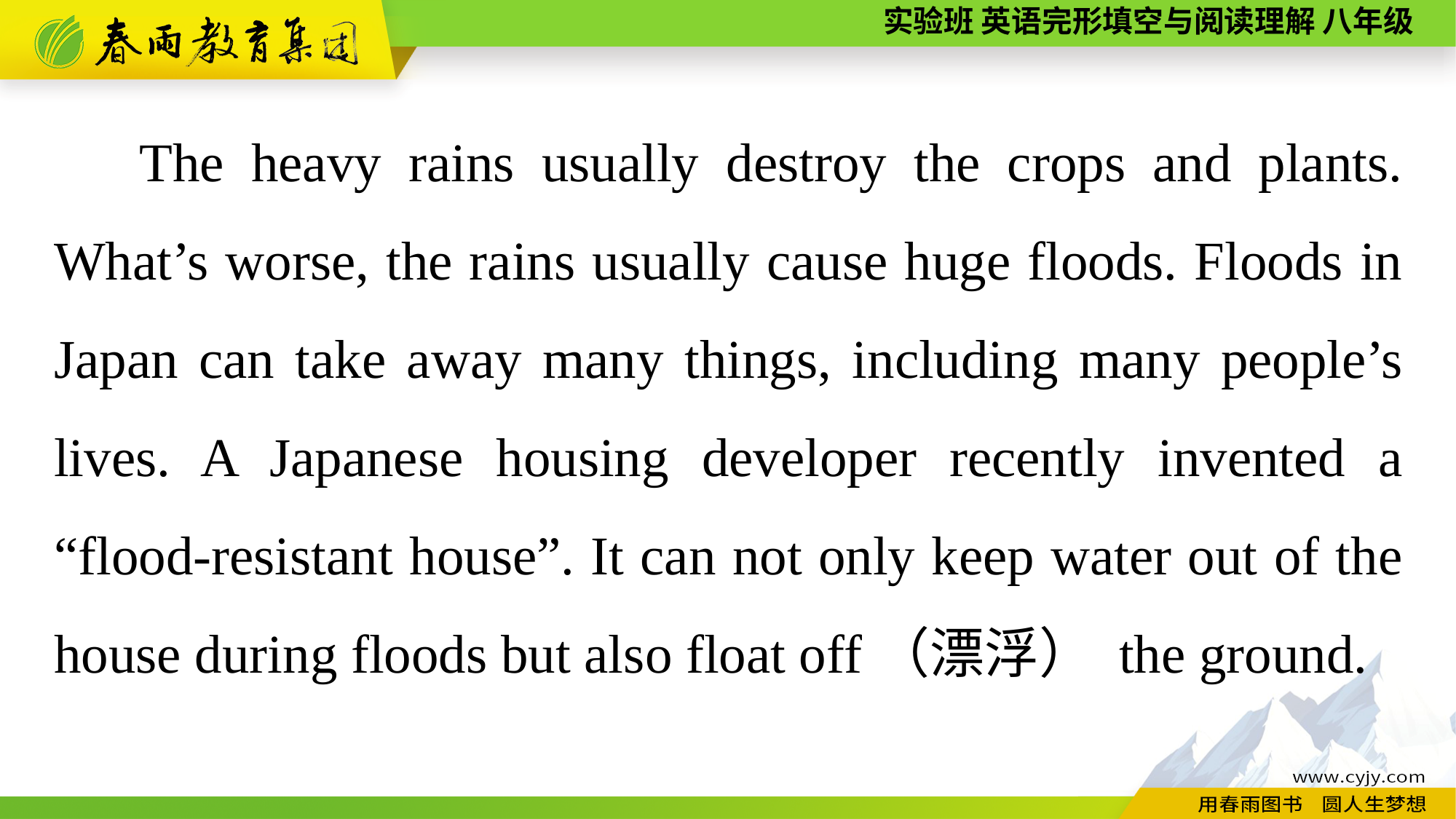

The heavy rains usually destroy the crops and plants. What’s worse, the rains usually cause huge floods. Floods in Japan can take away many things, including many people’s lives. A Japanese housing developer recently invented a “flood-resistant house”. It can not only keep water out of the house during floods but also float off（漂浮） the ground.